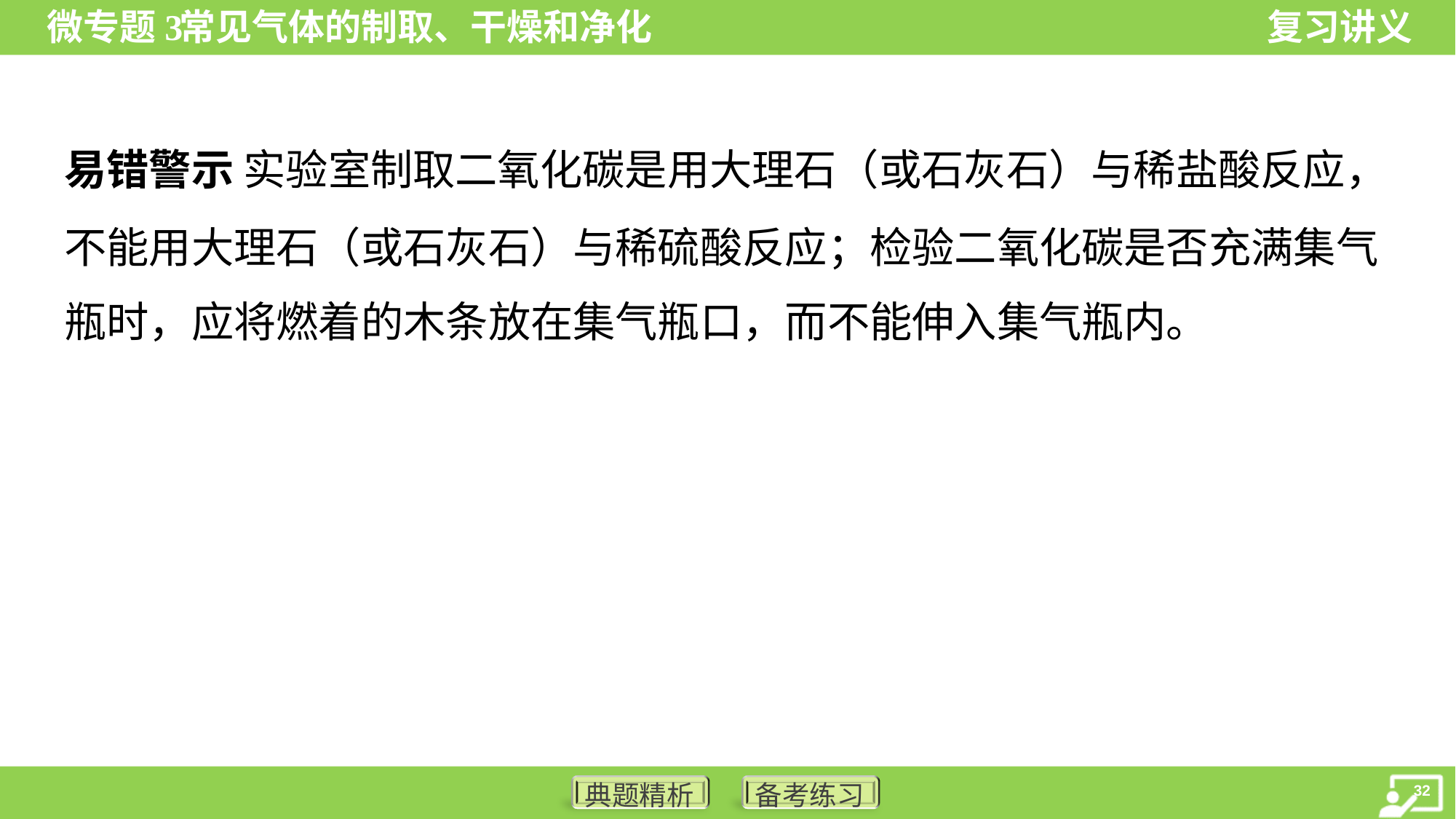

易错警示 实验室制取二氧化碳是用大理石（或石灰石）与稀盐酸反应，
不能用大理石（或石灰石）与稀硫酸反应；检验二氧化碳是否充满集气
瓶时，应将燃着的木条放在集气瓶口，而不能伸入集气瓶内。